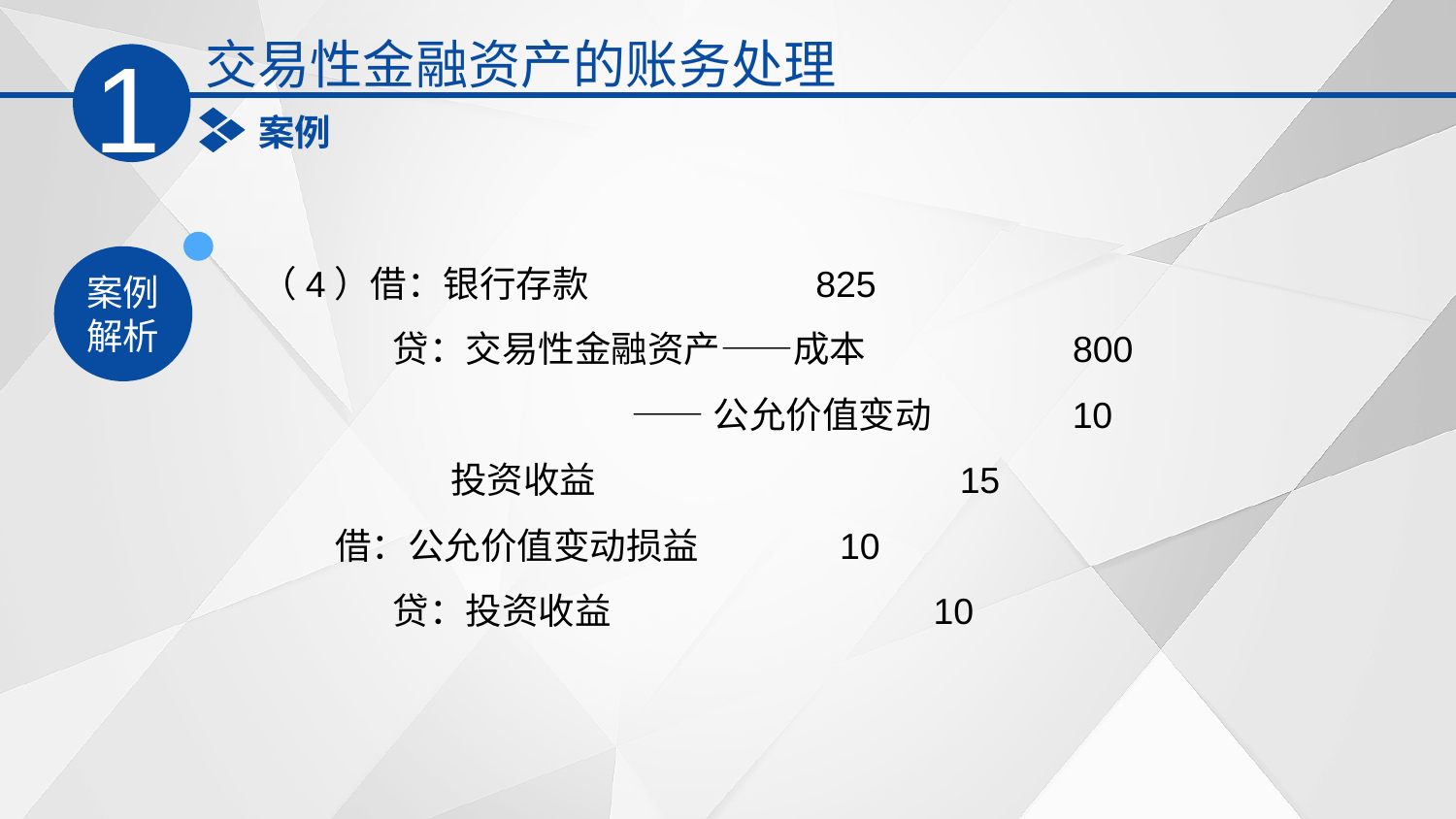

交易性金融资产的账务处理
1

案例

案例
解析
（4）借：银行存款                      　825
               贷：交易性金融资产——成本                        800
                                             ——公允价值变动                10
                      投资收益                                           15
        借：公允价值变动损益                10
               贷：投资收益                                      10